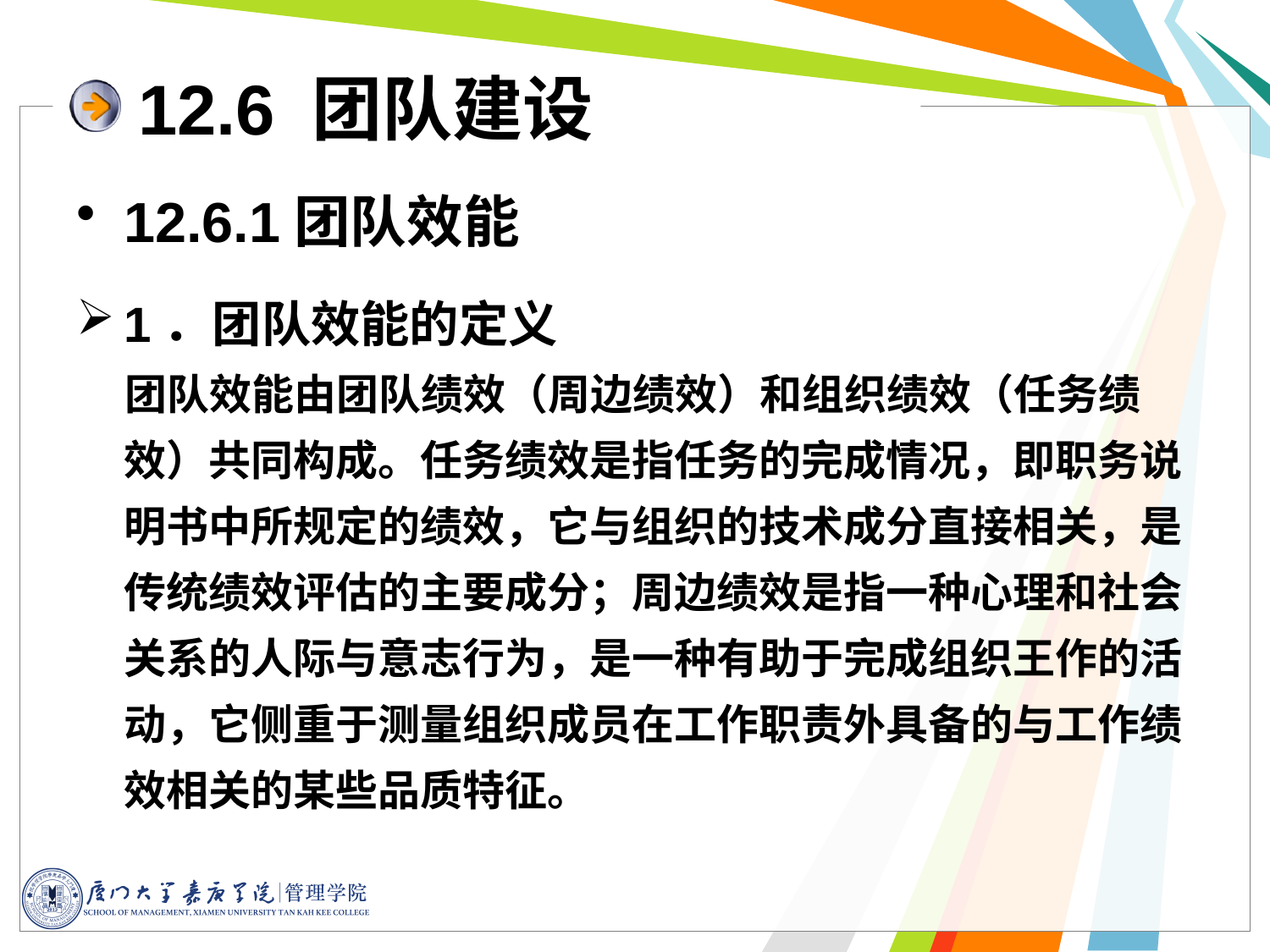

12.6 团队建设
12.6.1团队效能
1．团队效能的定义
    团队效能由团队绩效（周边绩效）和组织绩效（任务绩效）共同构成。任务绩效是指任务的完成情况，即职务说明书中所规定的绩效，它与组织的技术成分直接相关，是传统绩效评估的主要成分；周边绩效是指一种心理和社会关系的人际与意志行为，是一种有助于完成组织王作的活动，它侧重于测量组织成员在工作职责外具备的与工作绩效相关的某些品质特征。